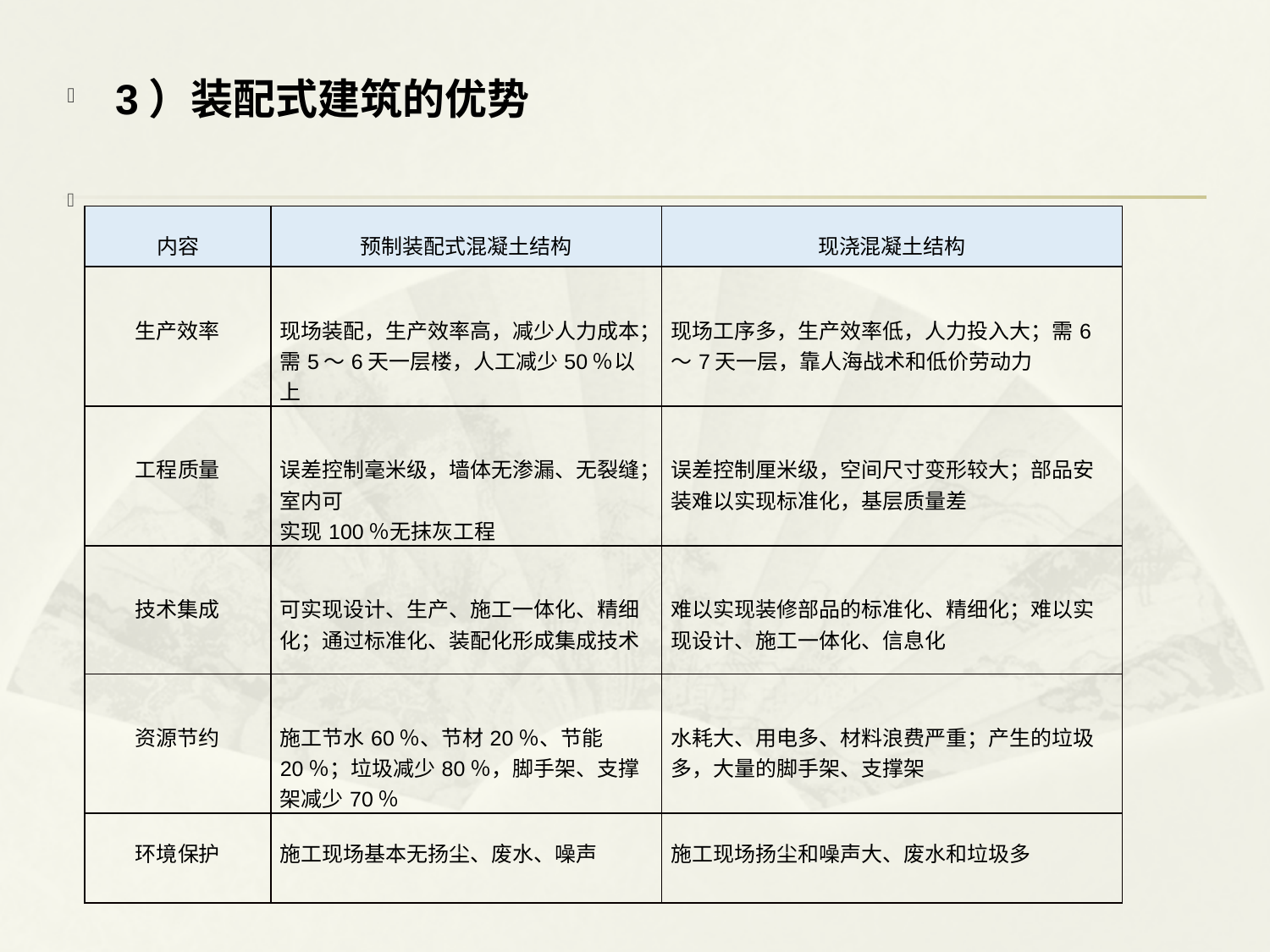

3）装配式建筑的优势

| 内容 | 预制装配式混凝土结构 | 现浇混凝土结构 |
| --- | --- | --- |
| 生产效率 | 现场装配，生产效率高，减少人力成本；需5～6天一层楼，人工减少50％以上 | 现场工序多，生产效率低，人力投入大；需6～7天一层，靠人海战术和低价劳动力 |
| 工程质量 | 误差控制毫米级，墙体无渗漏、无裂缝；室内可 实现100％无抹灰工程 | 误差控制厘米级，空间尺寸变形较大；部品安装难以实现标准化，基层质量差 |
| 技术集成 | 可实现设计、生产、施工一体化、精细化；通过标准化、装配化形成集成技术 | 难以实现装修部品的标准化、精细化；难以实现设计、施工一体化、信息化 |
| 资源节约 | 施工节水60％、节材20％、节能20％；垃圾减少80％，脚手架、支撑架减少70％ | 水耗大、用电多、材料浪费严重；产生的垃圾多，大量的脚手架、支撑架 |
| 环境保护 | 施工现场基本无扬尘、废水、噪声 | 施工现场扬尘和噪声大、废水和垃圾多 |